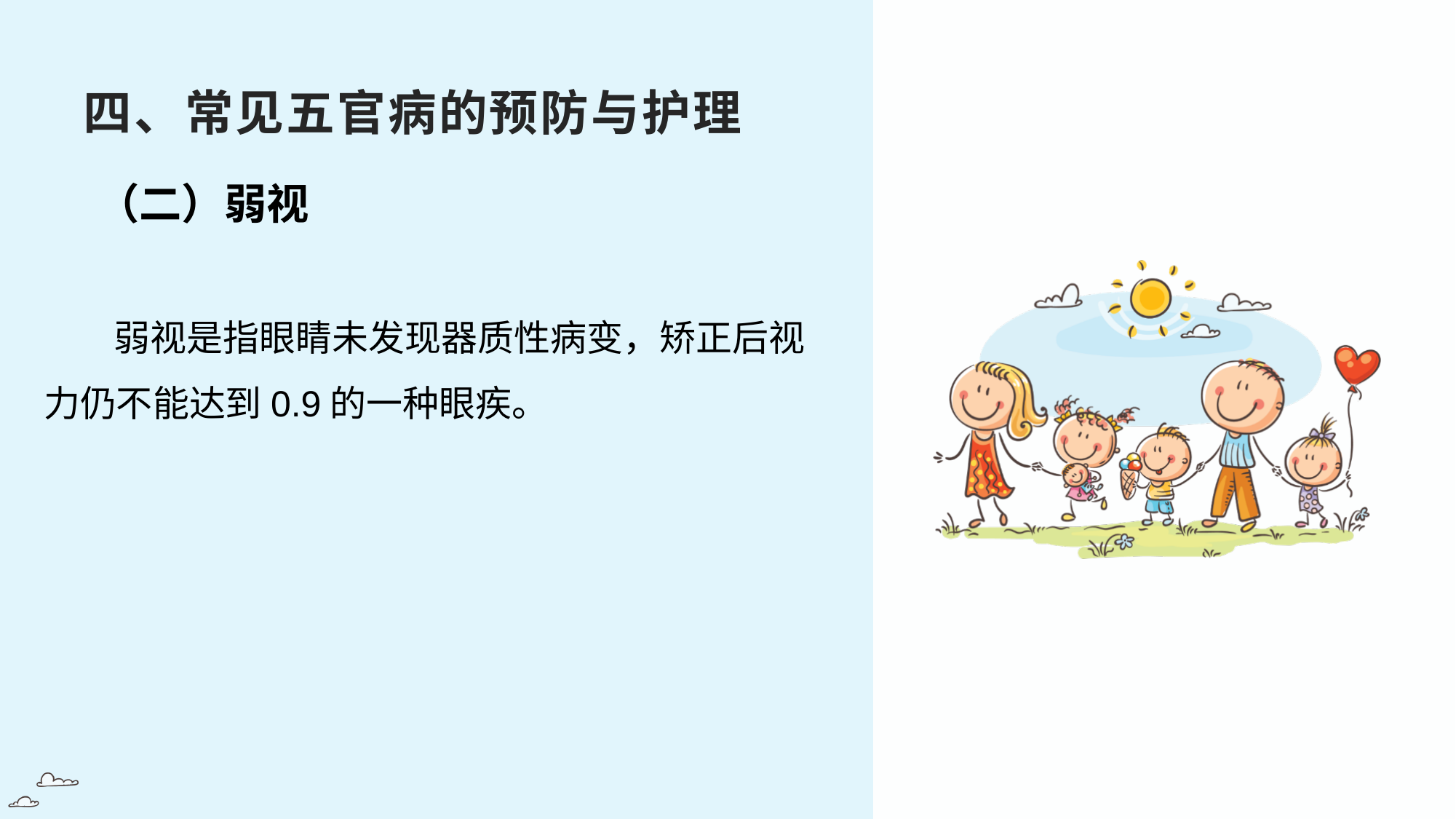

四、常见五官病的预防与护理
 （二）弱视

   弱视是指眼睛未发现器质性病变，矫正后视力仍不能达到0.9的一种眼疾。